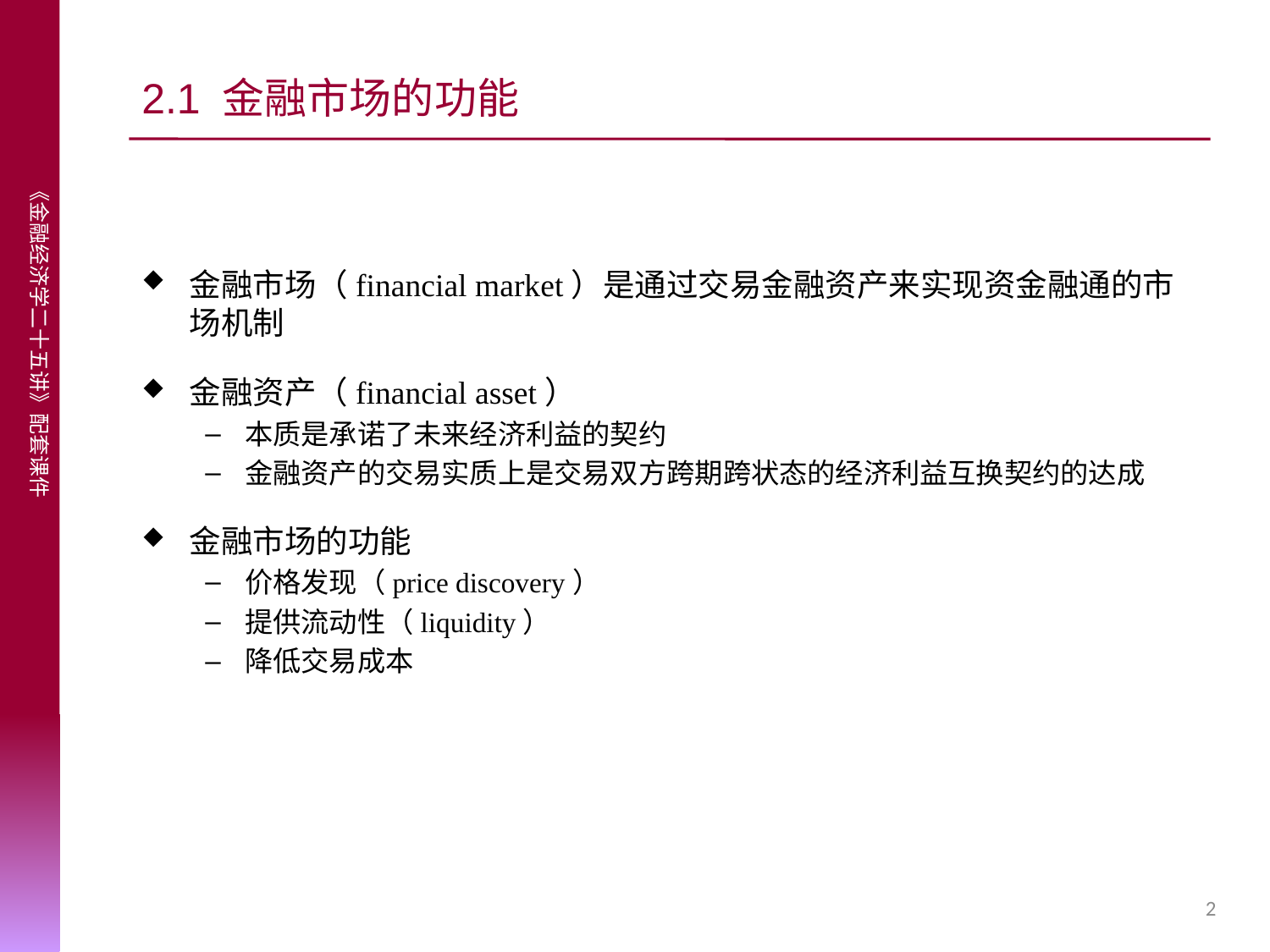

# 2.1 金融市场的功能

金融市场（financial market）是通过交易金融资产来实现资金融通的市场机制
金融资产（financial asset）
本质是承诺了未来经济利益的契约
金融资产的交易实质上是交易双方跨期跨状态的经济利益互换契约的达成
金融市场的功能
价格发现（price discovery）
提供流动性（liquidity）
降低交易成本
2